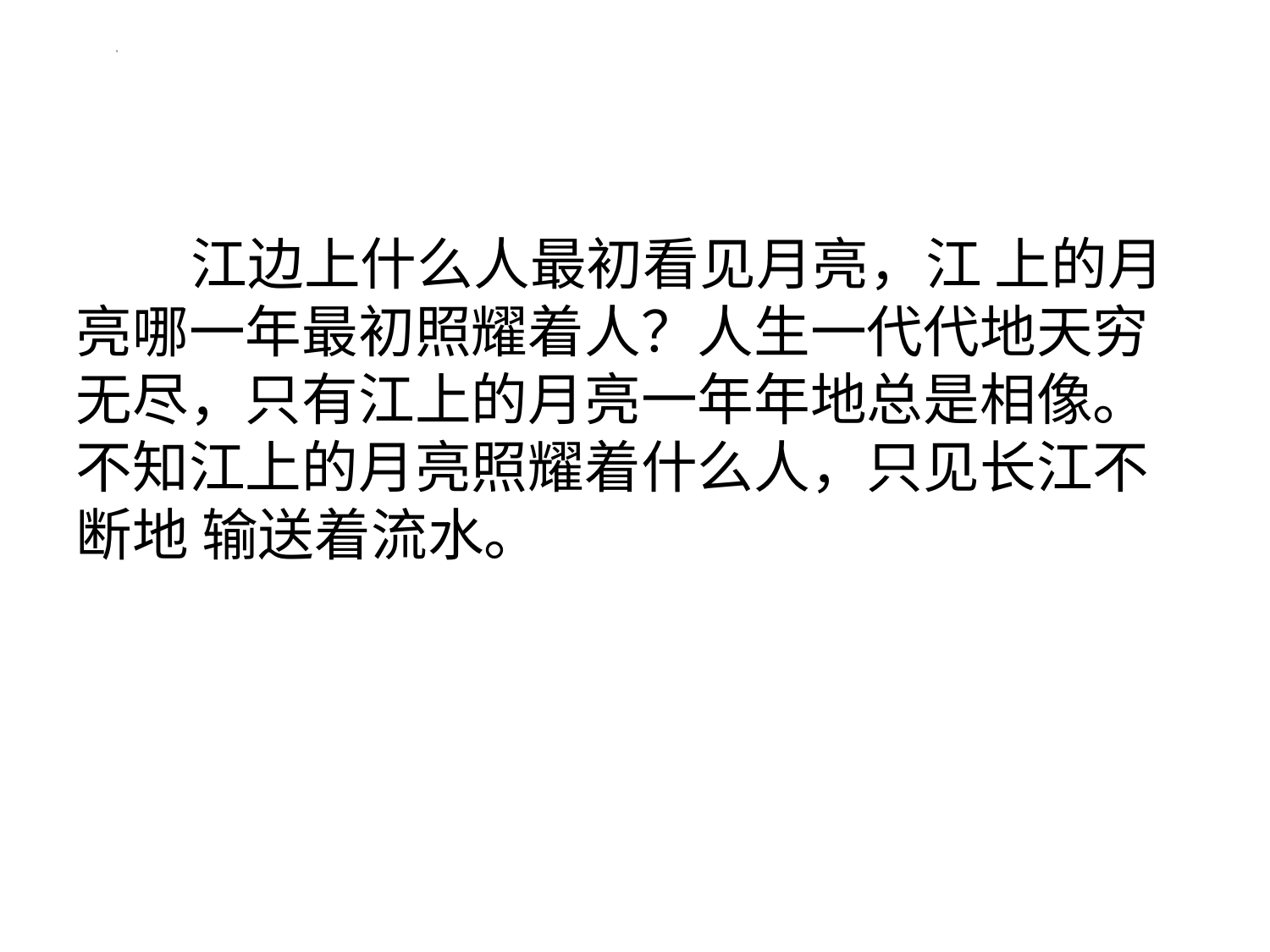

江边上什么人最初看见月亮，江 上的月亮哪一年最初照耀着人？人生一代代地天穷无尽，只有江上的月亮一年年地总是相像。不知江上的月亮照耀着什么人，只见长江不断地 输送着流水。